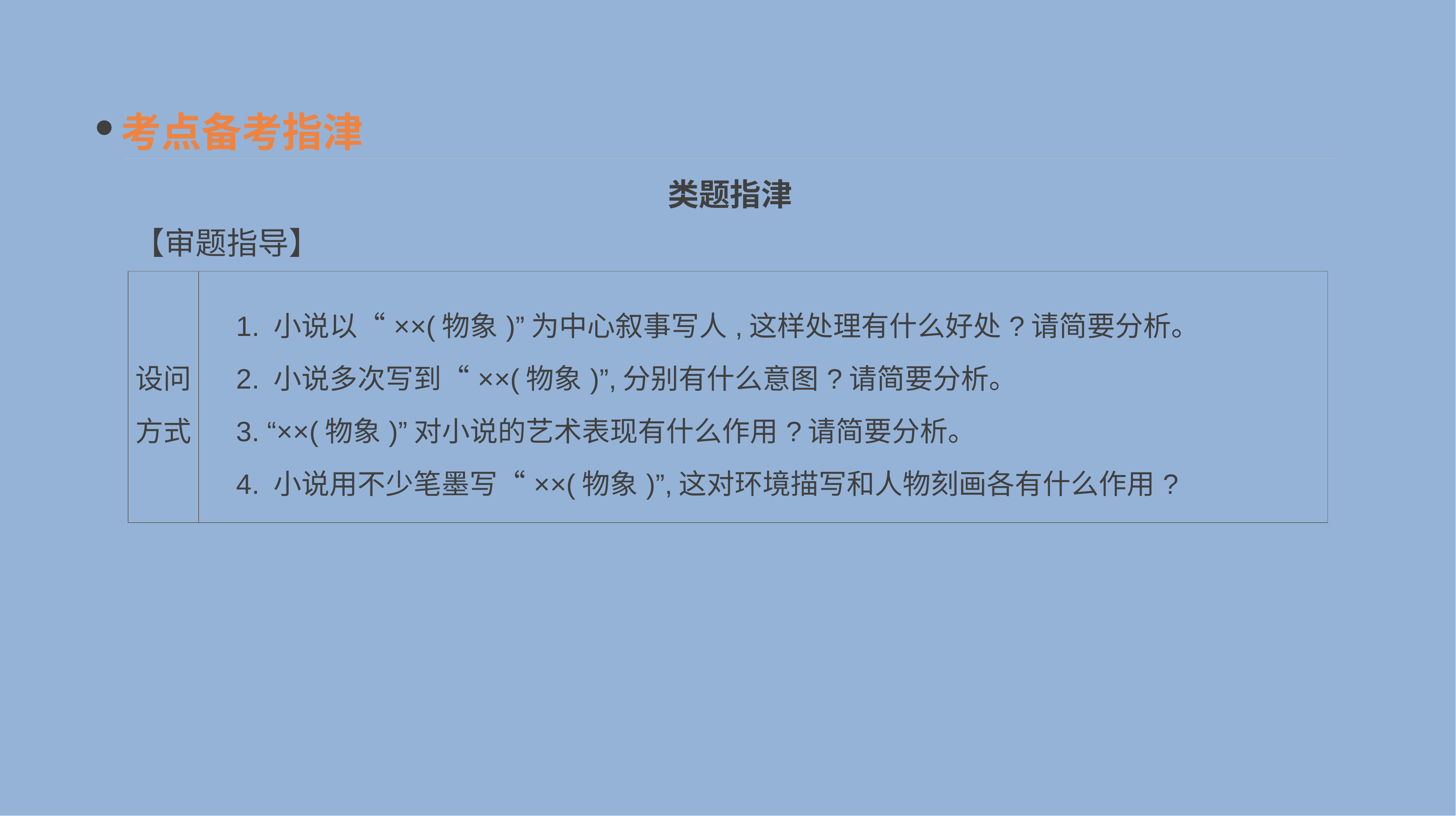

考点备考指津

类题指津
【审题指导】
| 设问 方式 | 1. 小说以“××(物象)”为中心叙事写人,这样处理有什么好处?请简要分析。 　2. 小说多次写到“××(物象)”,分别有什么意图?请简要分析。 　3. “××(物象)”对小说的艺术表现有什么作用?请简要分析。 　4. 小说用不少笔墨写“××(物象)”,这对环境描写和人物刻画各有什么作用? |
| --- | --- |